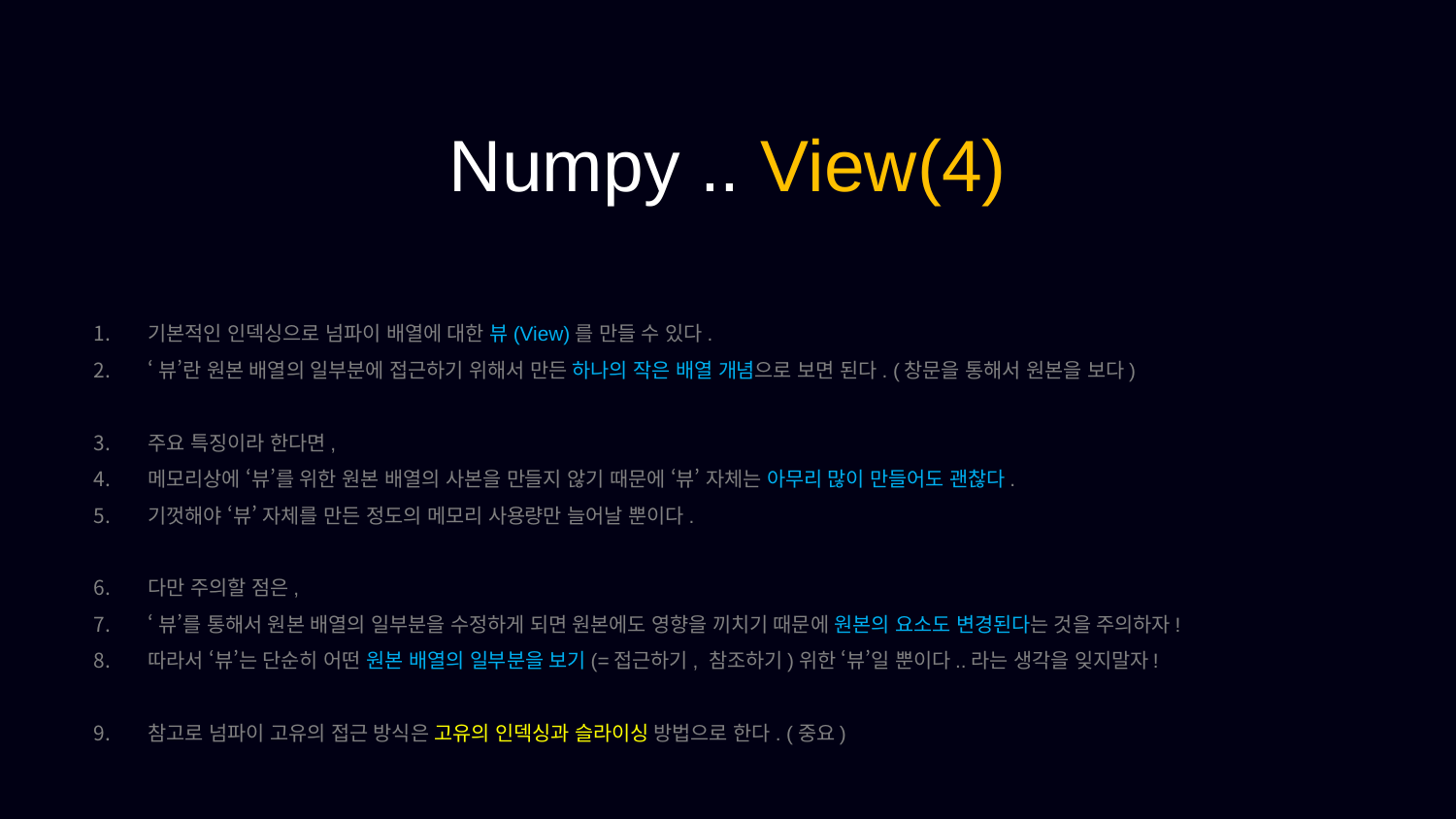

Numpy .. View(4)
기본적인 인덱싱으로 넘파이 배열에 대한 뷰(View)를 만들 수 있다.
‘뷰’란 원본 배열의 일부분에 접근하기 위해서 만든 하나의 작은 배열 개념으로 보면 된다. (창문을 통해서 원본을 보다)

주요 특징이라 한다면,
메모리상에 ‘뷰’를 위한 원본 배열의 사본을 만들지 않기 때문에 ‘뷰’ 자체는 아무리 많이 만들어도 괜찮다.
기껏해야 ‘뷰’ 자체를 만든 정도의 메모리 사용량만 늘어날 뿐이다.

다만 주의할 점은,
‘뷰’를 통해서 원본 배열의 일부분을 수정하게 되면 원본에도 영향을 끼치기 때문에 원본의 요소도 변경된다는 것을 주의하자!
따라서 ‘뷰’는 단순히 어떤 원본 배열의 일부분을 보기(=접근하기, 참조하기)위한 ‘뷰’일 뿐이다..라는 생각을 잊지말자!

참고로 넘파이 고유의 접근 방식은 고유의 인덱싱과 슬라이싱 방법으로 한다. (중요)